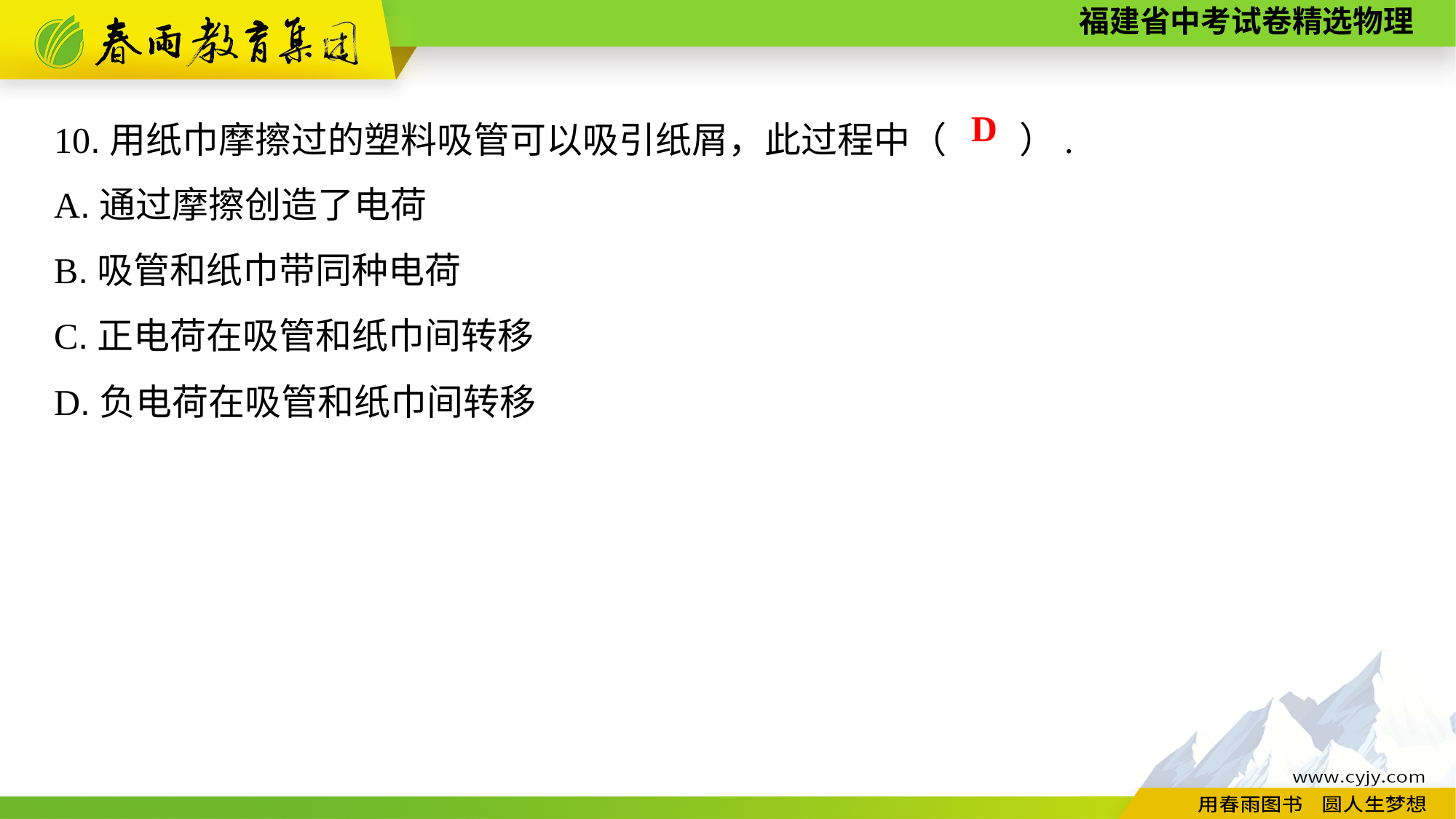

10.用纸巾摩擦过的塑料吸管可以吸引纸屑，此过程中（　　）.
A.通过摩擦创造了电荷
B.吸管和纸巾带同种电荷
C.正电荷在吸管和纸巾间转移
D.负电荷在吸管和纸巾间转移
D